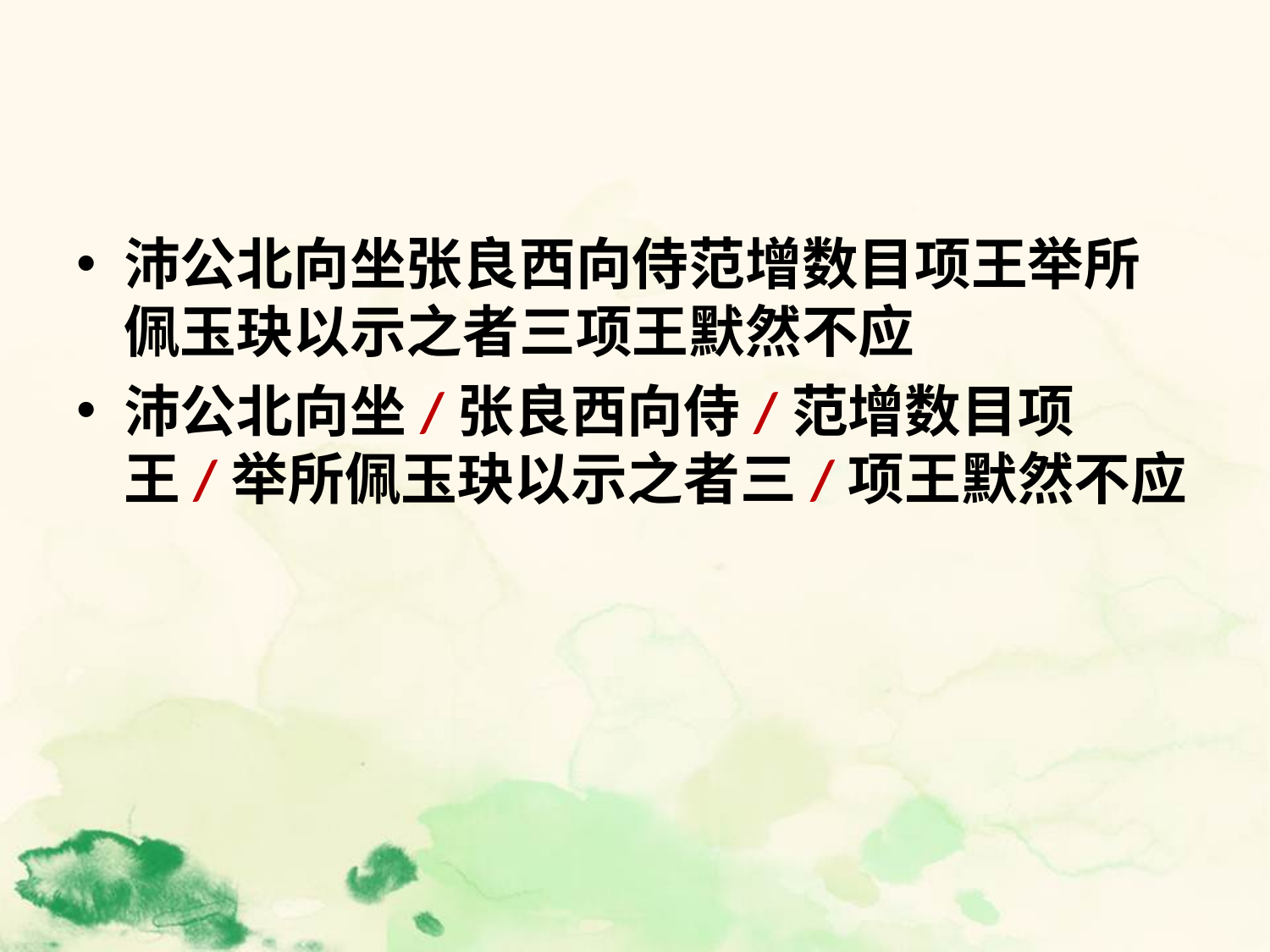

#
沛公北向坐张良西向侍范增数目项王举所佩玉玦以示之者三项王默然不应
沛公北向坐/张良西向侍/范增数目项王/举所佩玉玦以示之者三/项王默然不应